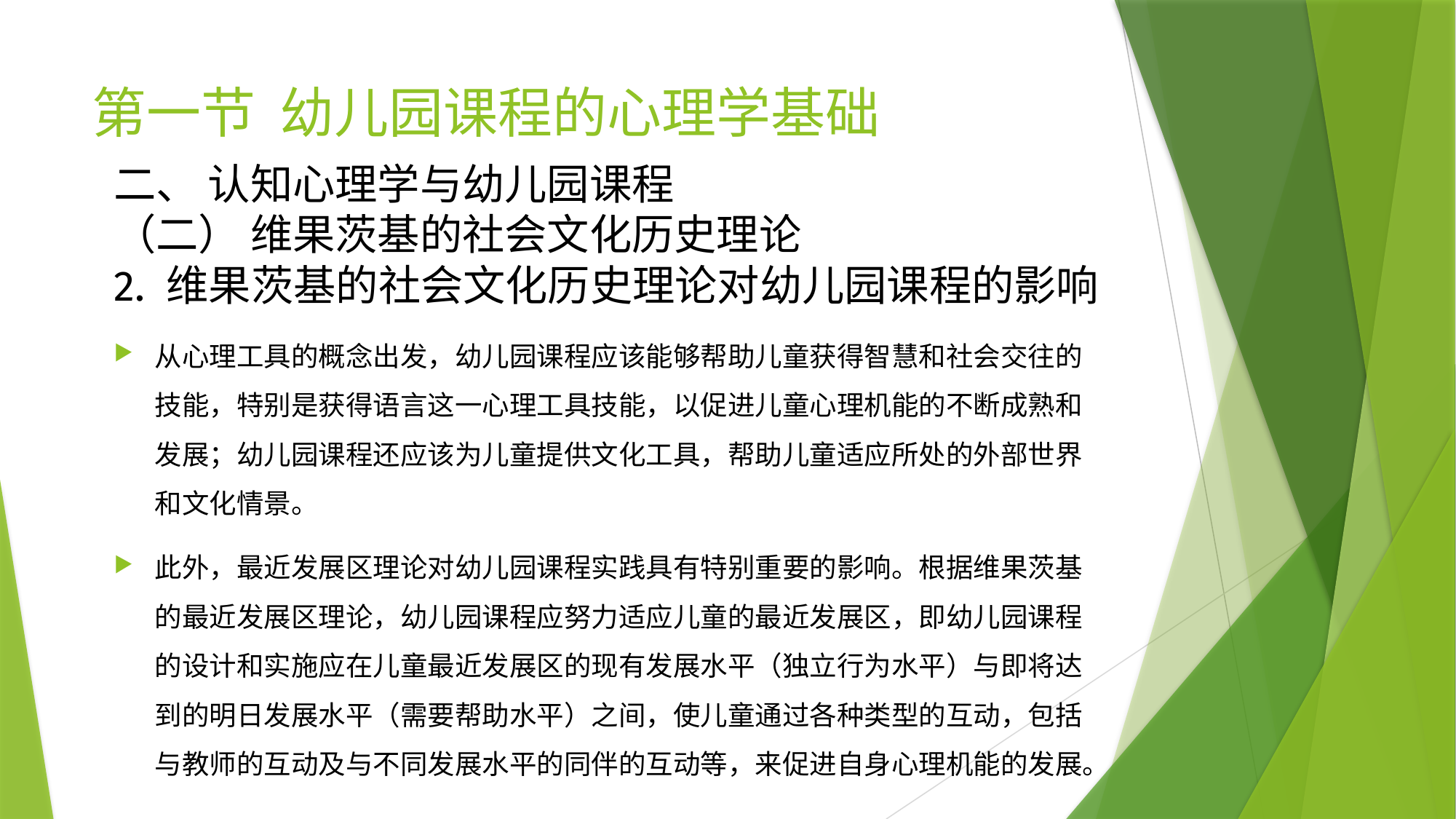

# 第一节  幼儿园课程的心理学基础
二、 认知心理学与幼儿园课程
（二） 维果茨基的社会文化历史理论
2. 维果茨基的社会文化历史理论对幼儿园课程的影响
从心理工具的概念出发，幼儿园课程应该能够帮助儿童获得智慧和社会交往的技能，特别是获得语言这一心理工具技能，以促进儿童心理机能的不断成熟和发展；幼儿园课程还应该为儿童提供文化工具，帮助儿童适应所处的外部世界和文化情景。
此外，最近发展区理论对幼儿园课程实践具有特别重要的影响。根据维果茨基的最近发展区理论，幼儿园课程应努力适应儿童的最近发展区，即幼儿园课程的设计和实施应在儿童最近发展区的现有发展水平（独立行为水平）与即将达到的明日发展水平（需要帮助水平）之间，使儿童通过各种类型的互动，包括与教师的互动及与不同发展水平的同伴的互动等，来促进自身心理机能的发展。